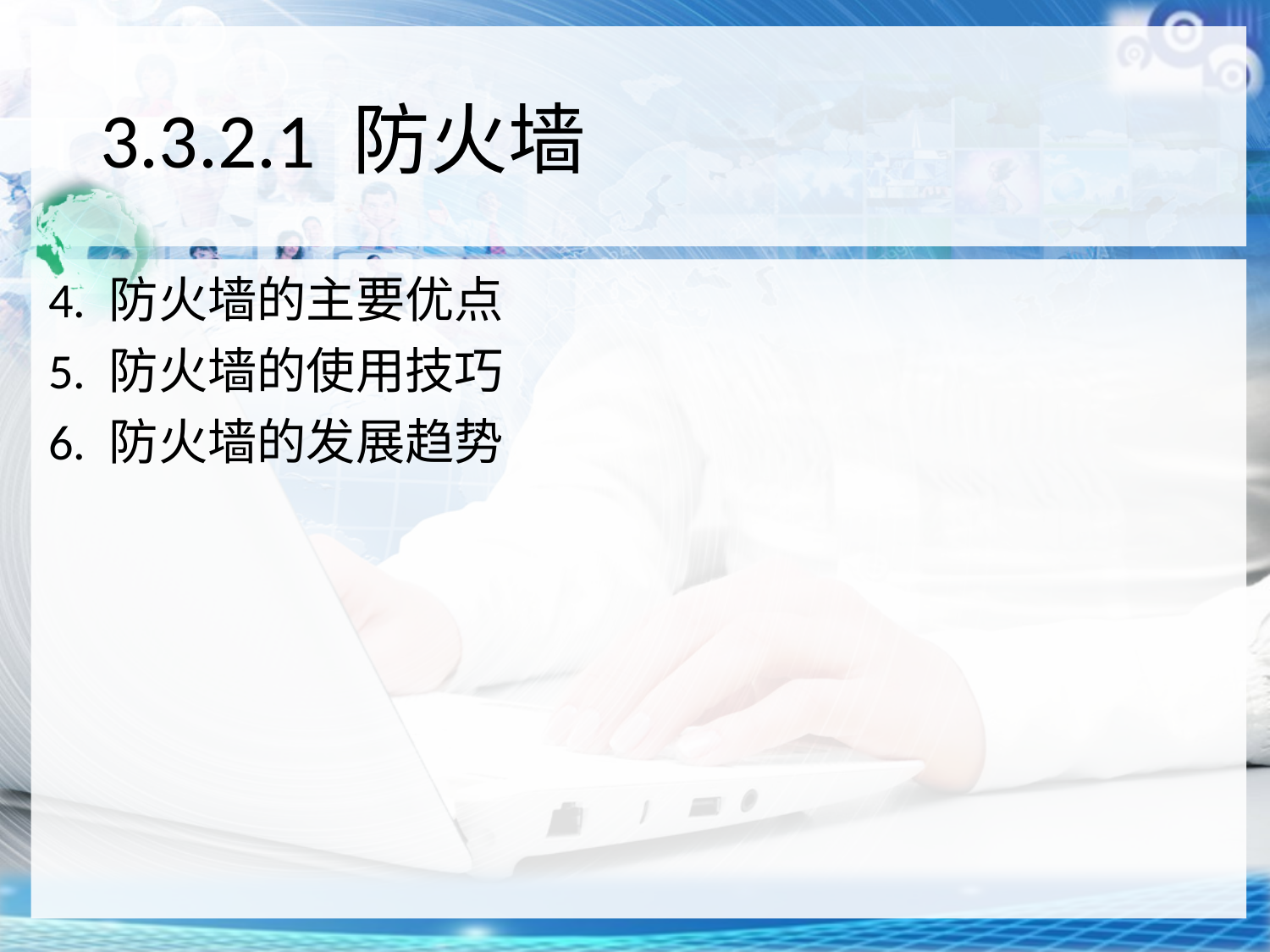

# 3.3.2.1 防火墙
4. 防火墙的主要优点
5. 防火墙的使用技巧
6. 防火墙的发展趋势